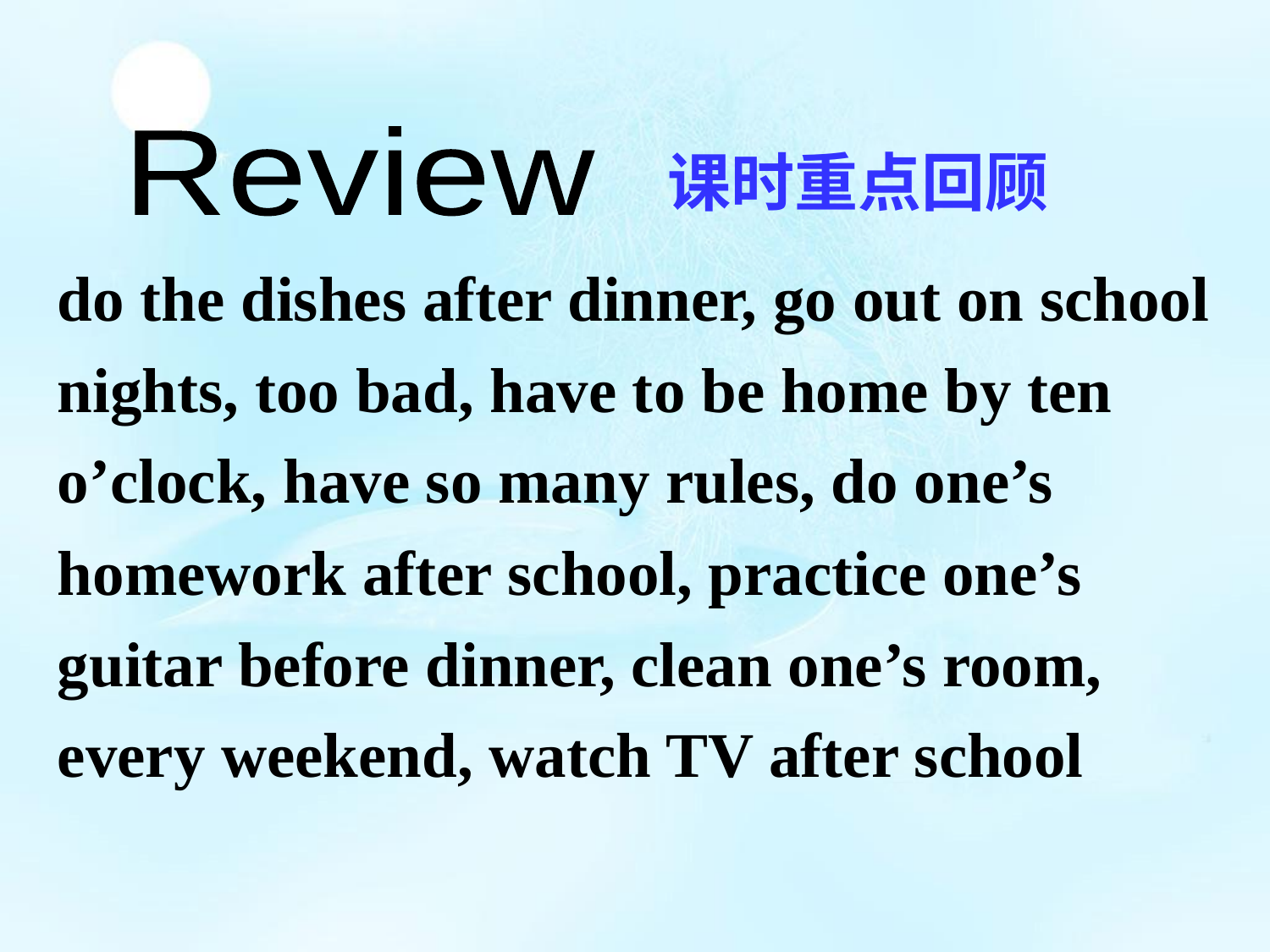

Review
课时重点回顾
do the dishes after dinner, go out on school nights, too bad, have to be home by ten o’clock, have so many rules, do one’s homework after school, practice one’s guitar before dinner, clean one’s room, every weekend, watch TV after school